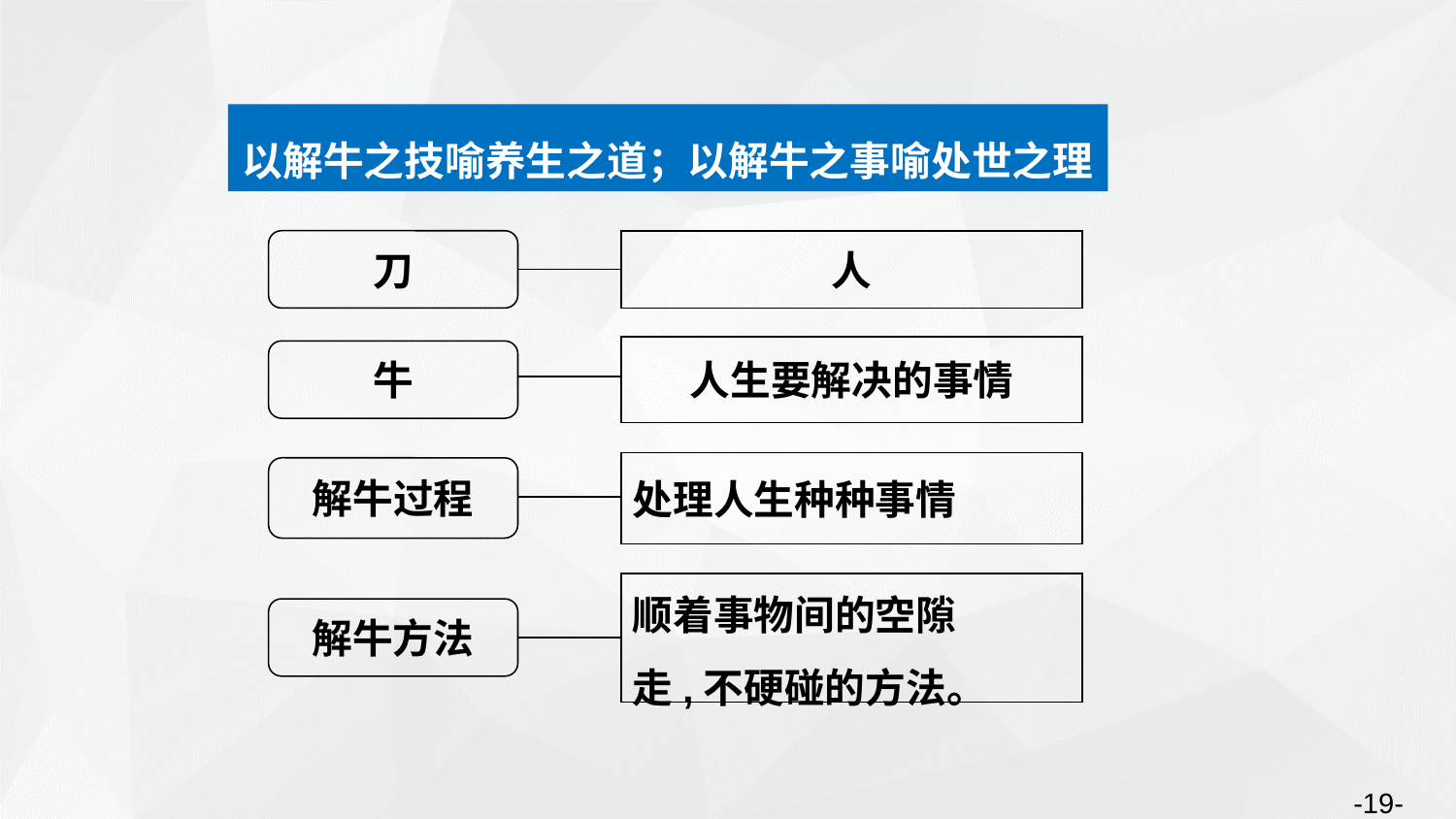

以解牛之技喻养生之道；以解牛之事喻处世之理
刀
人
人生要解决的事情
牛
处理人生种种事情
解牛过程
顺着事物间的空隙
走,不硬碰的方法。
解牛方法
-19-